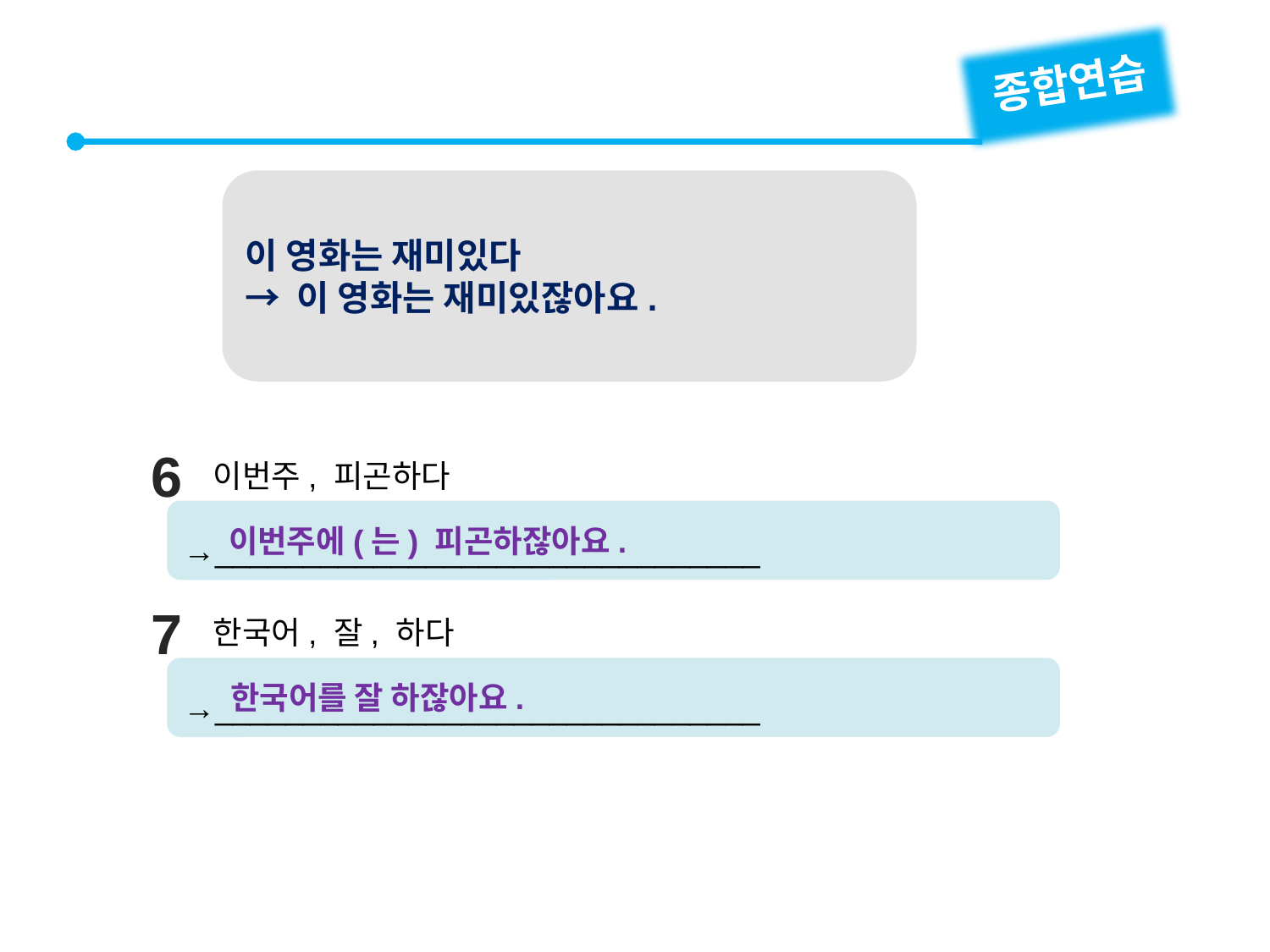

종합연습
이 영화는 재미있다
→ 이 영화는 재미있잖아요.
6
이번주, 피곤하다
→_______________________________
이번주에(는) 피곤하잖아요.
7
한국어, 잘, 하다
→_______________________________
한국어를 잘 하잖아요.